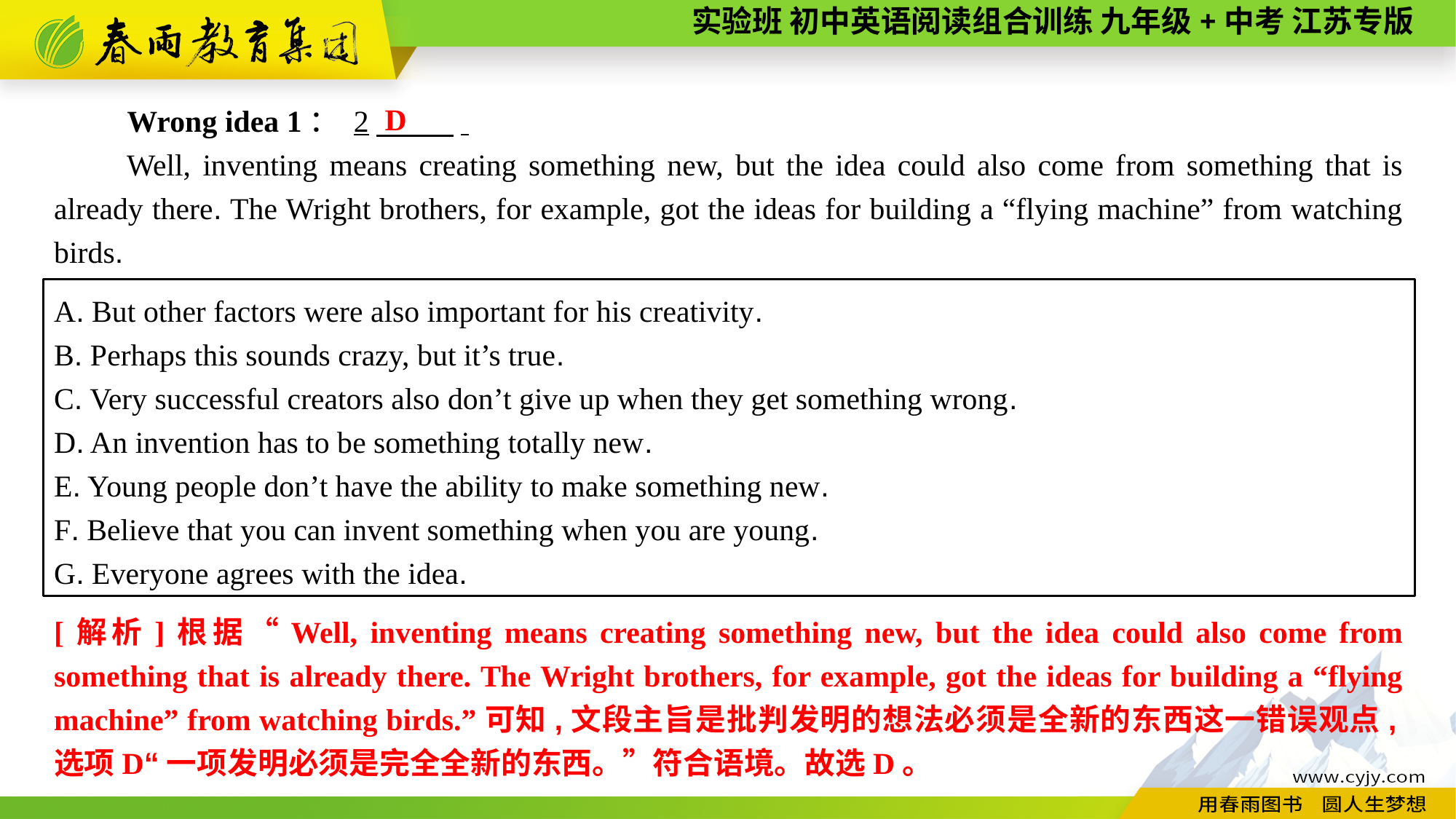

D
Wrong idea 1： 2　       .
Well, inventing means creating something new, but the idea could also come from something that is already there. The Wright brothers, for example, got the ideas for building a “flying machine” from watching birds.
A. But other factors were also important for his creativity.
B. Perhaps this sounds crazy, but it’s true.
C. Very successful creators also don’t give up when they get something wrong.
D. An invention has to be something totally new.
E. Young people don’t have the ability to make something new.
F. Believe that you can invent something when you are young.
G. Everyone agrees with the idea.
[解析]根据“Well, inventing means creating something new, but the idea could also come from something that is already there. The Wright brothers, for example, got the ideas for building a “flying machine” from watching birds.”可知,文段主旨是批判发明的想法必须是全新的东西这一错误观点,选项D“一项发明必须是完全全新的东西。”符合语境。故选D。